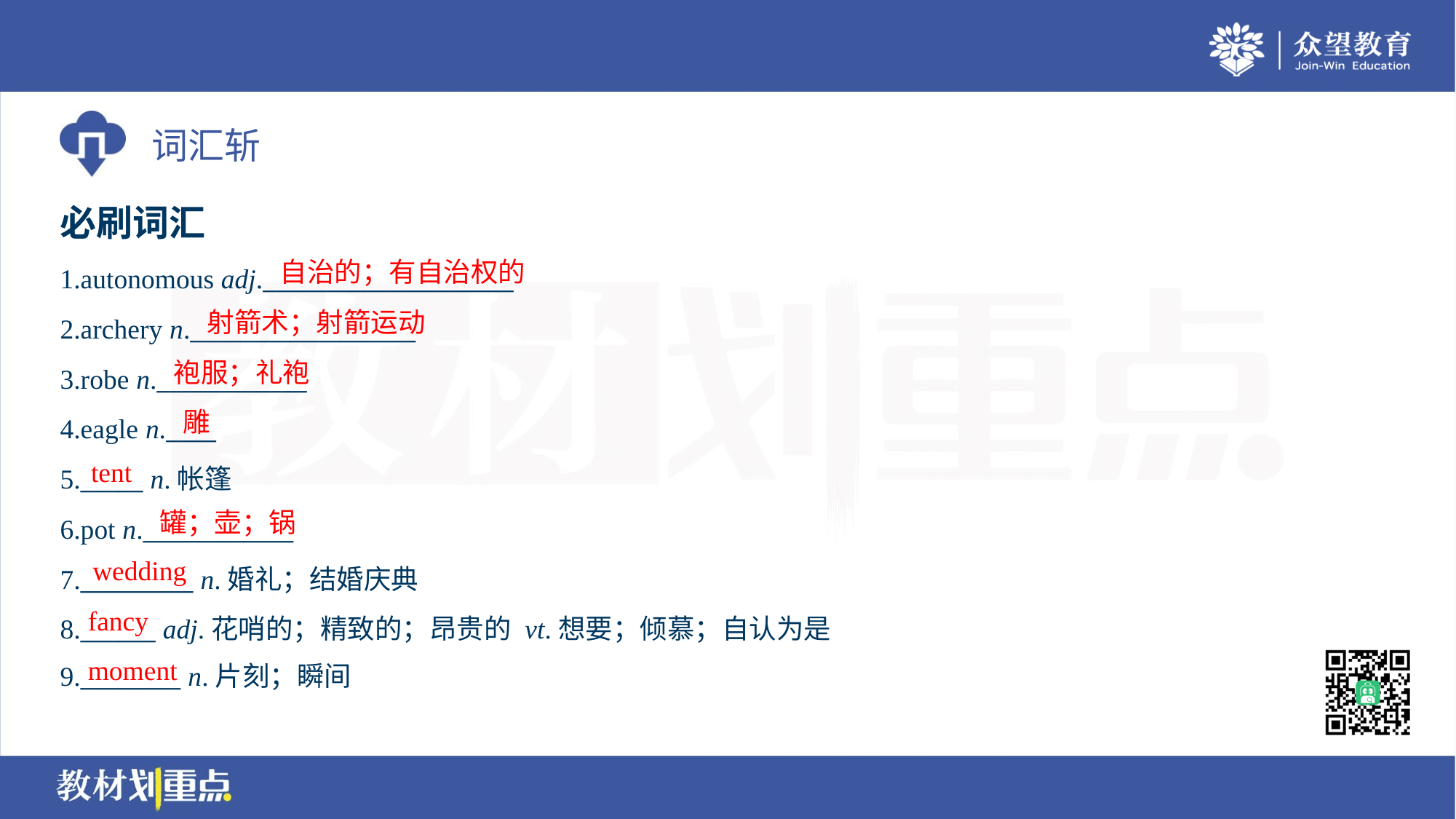

必刷词汇
自治的；有自治权的
1.autonomous adj.____________________
2.archery n.__________________
3.robe n.____________
4.eagle n.____
5._____ n.帐篷
6.pot n.____________
7._________ n.婚礼；结婚庆典
8.______ adj.花哨的；精致的；昂贵的 vt.想要；倾慕；自认为是
9.________ n.片刻；瞬间
射箭术；射箭运动
袍服；礼袍
雕
tent
罐；壶；锅
wedding
fancy
moment